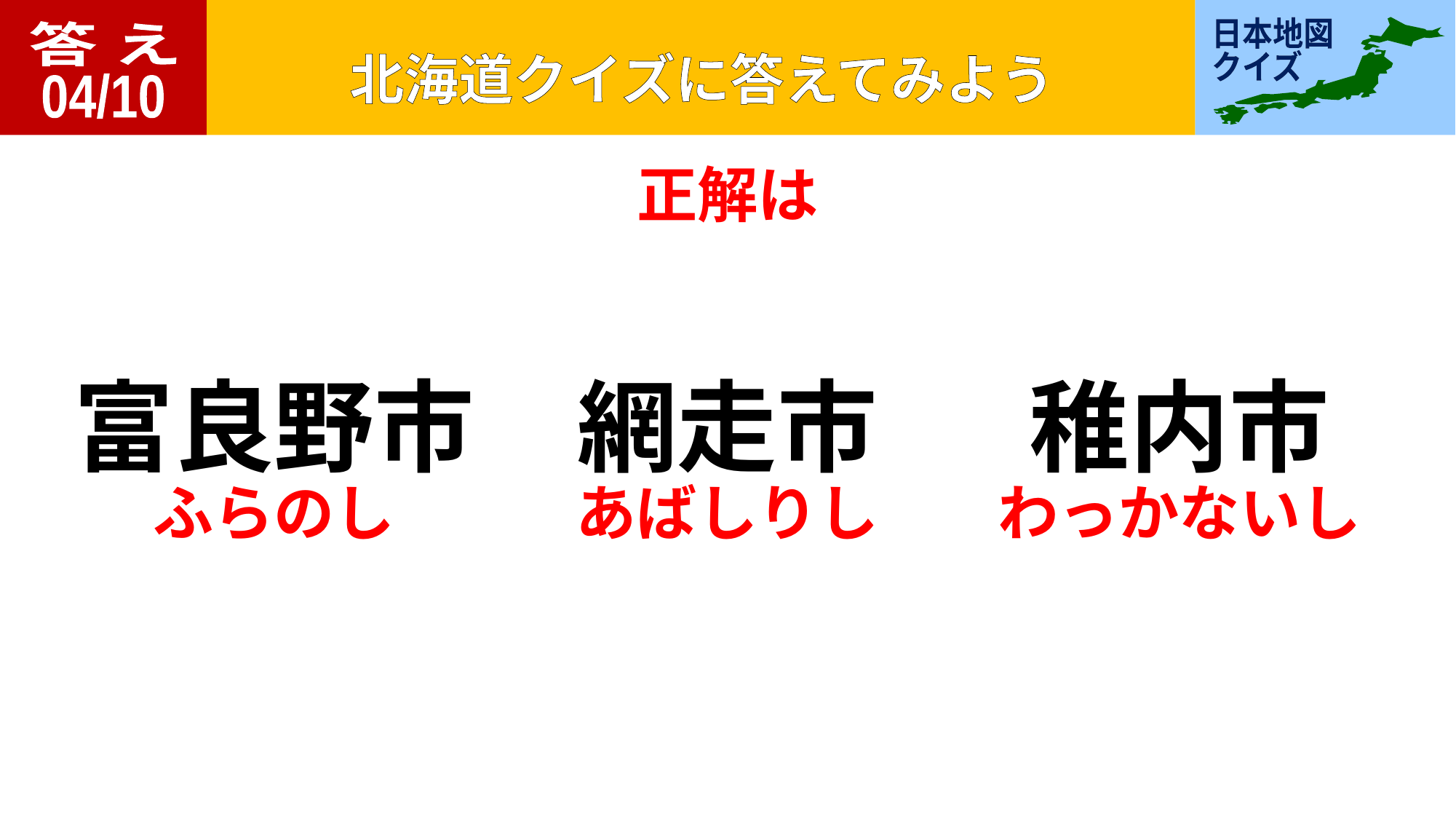

答 え
04/10
正解は
富良野市
網走市
稚内市
ふらのし
あばしりし
わっかないし